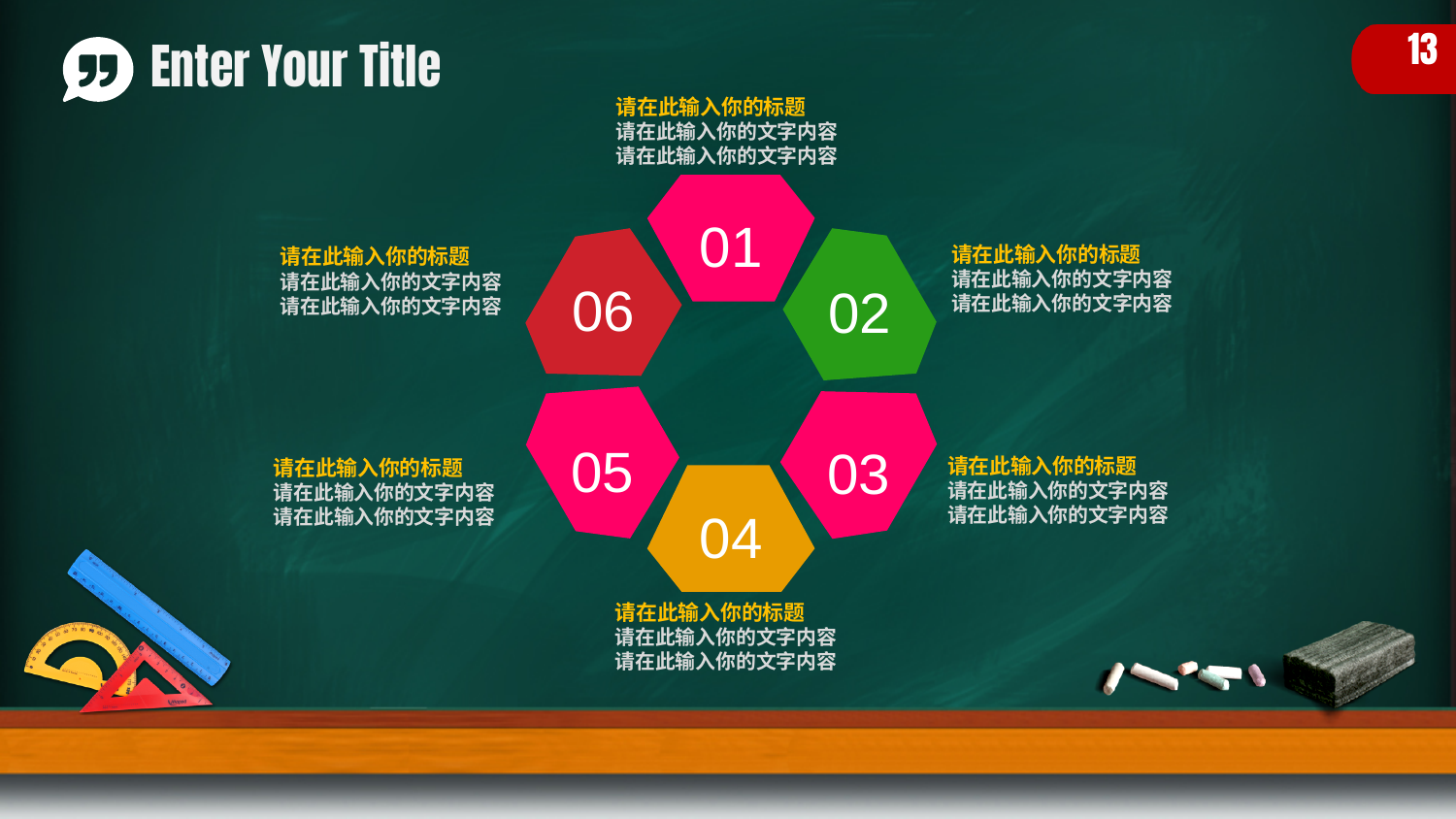

Enter Your Title
13

请在此输入你的标题
请在此输入你的文字内容
请在此输入你的文字内容
01
06
02
请在此输入你的标题
请在此输入你的文字内容
请在此输入你的文字内容
请在此输入你的标题
请在此输入你的文字内容
请在此输入你的文字内容

05
03
请在此输入你的标题
请在此输入你的文字内容
请在此输入你的文字内容
请在此输入你的标题
请在此输入你的文字内容
请在此输入你的文字内容
04
请在此输入你的标题
请在此输入你的文字内容
请在此输入你的文字内容